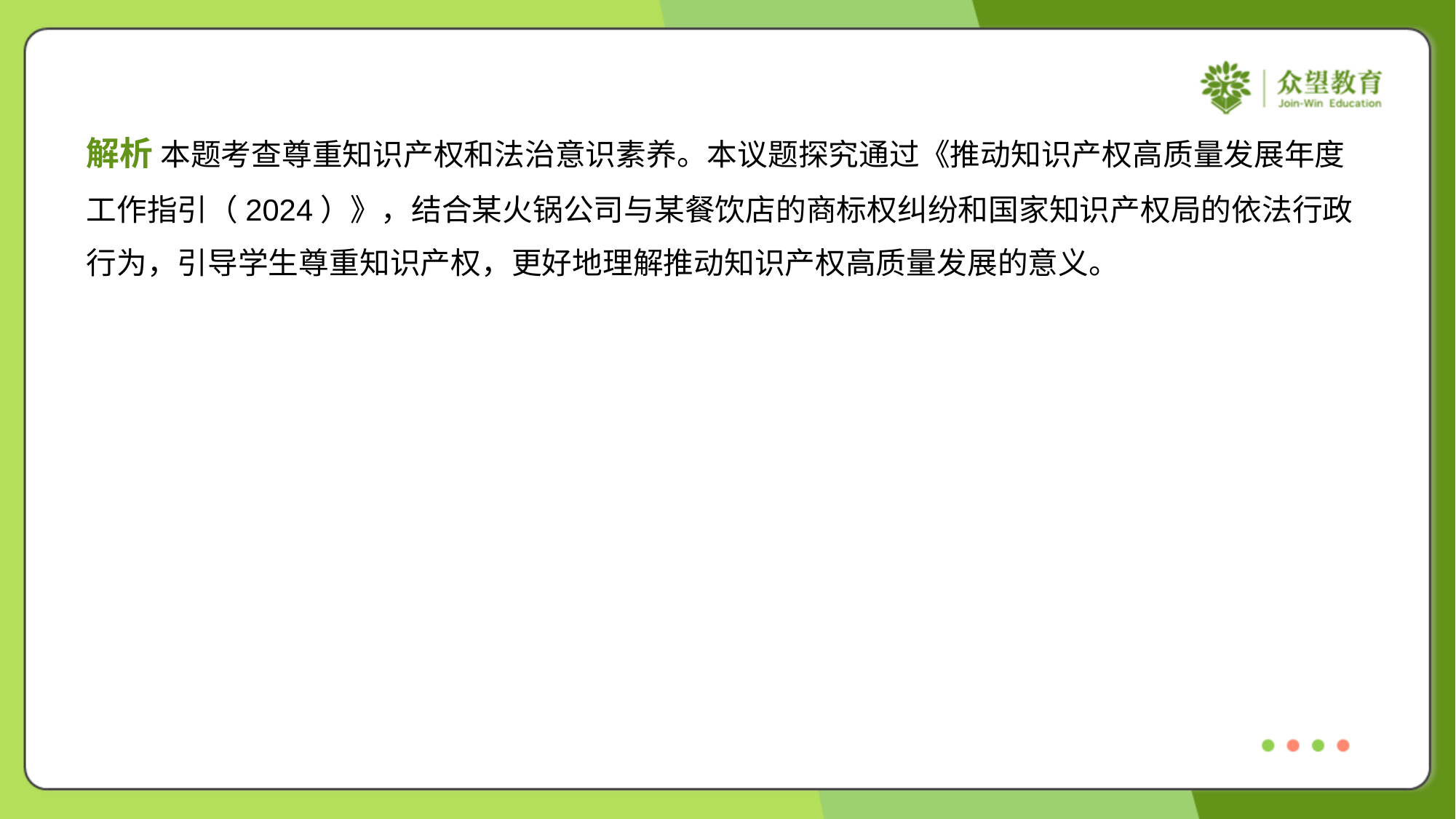

解析 本题考查尊重知识产权和法治意识素养。本议题探究通过《推动知识产权高质量发展年度
工作指引（2024）》，结合某火锅公司与某餐饮店的商标权纠纷和国家知识产权局的依法行政
行为，引导学生尊重知识产权，更好地理解推动知识产权高质量发展的意义。